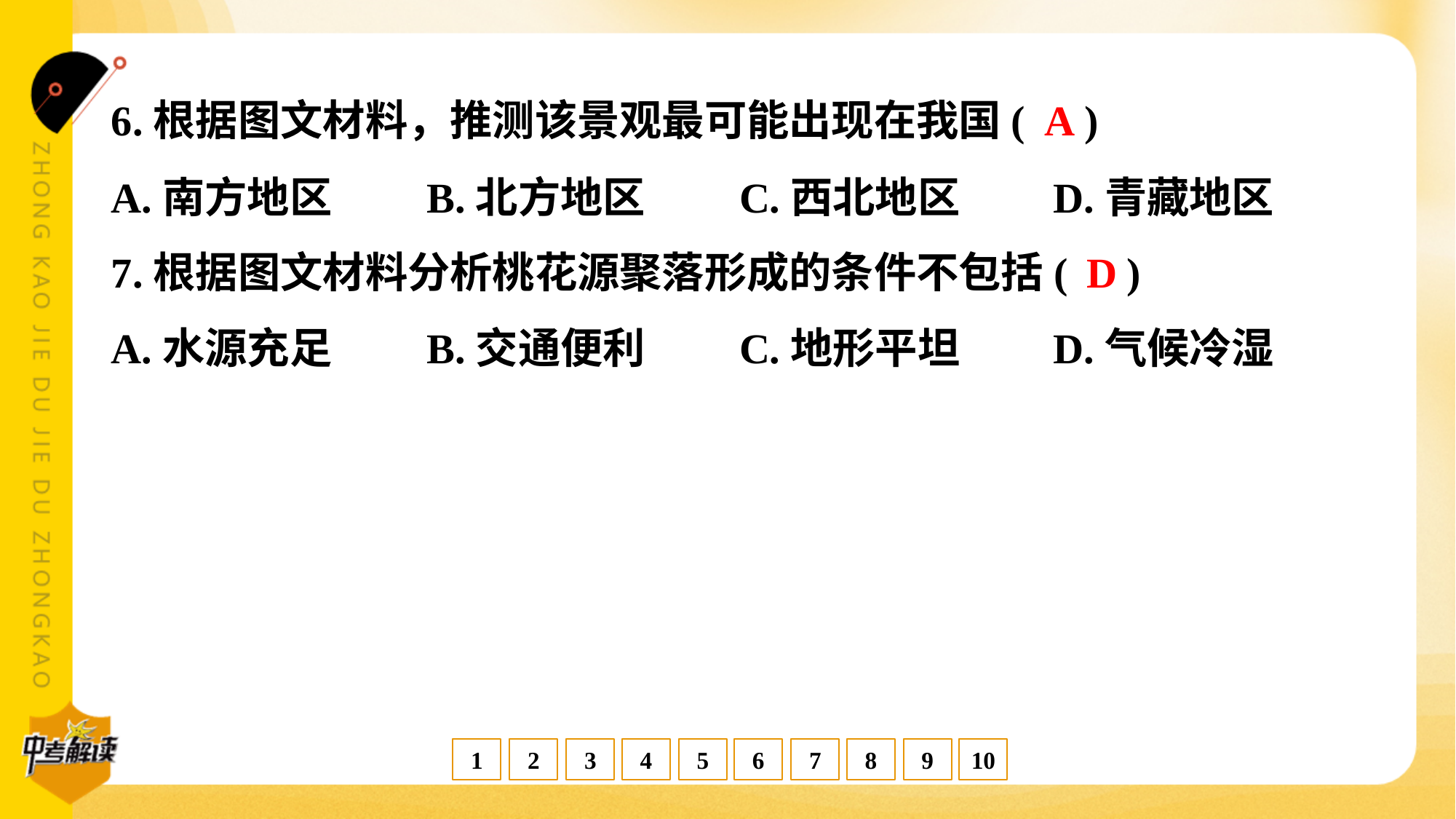

A
6.根据图文材料，推测该景观最可能出现在我国(     )
A.南方地区	B.北方地区	C.西北地区	D.青藏地区
D
7.根据图文材料分析桃花源聚落形成的条件不包括(     )
A.水源充足	B.交通便利	C.地形平坦	D.气候冷湿